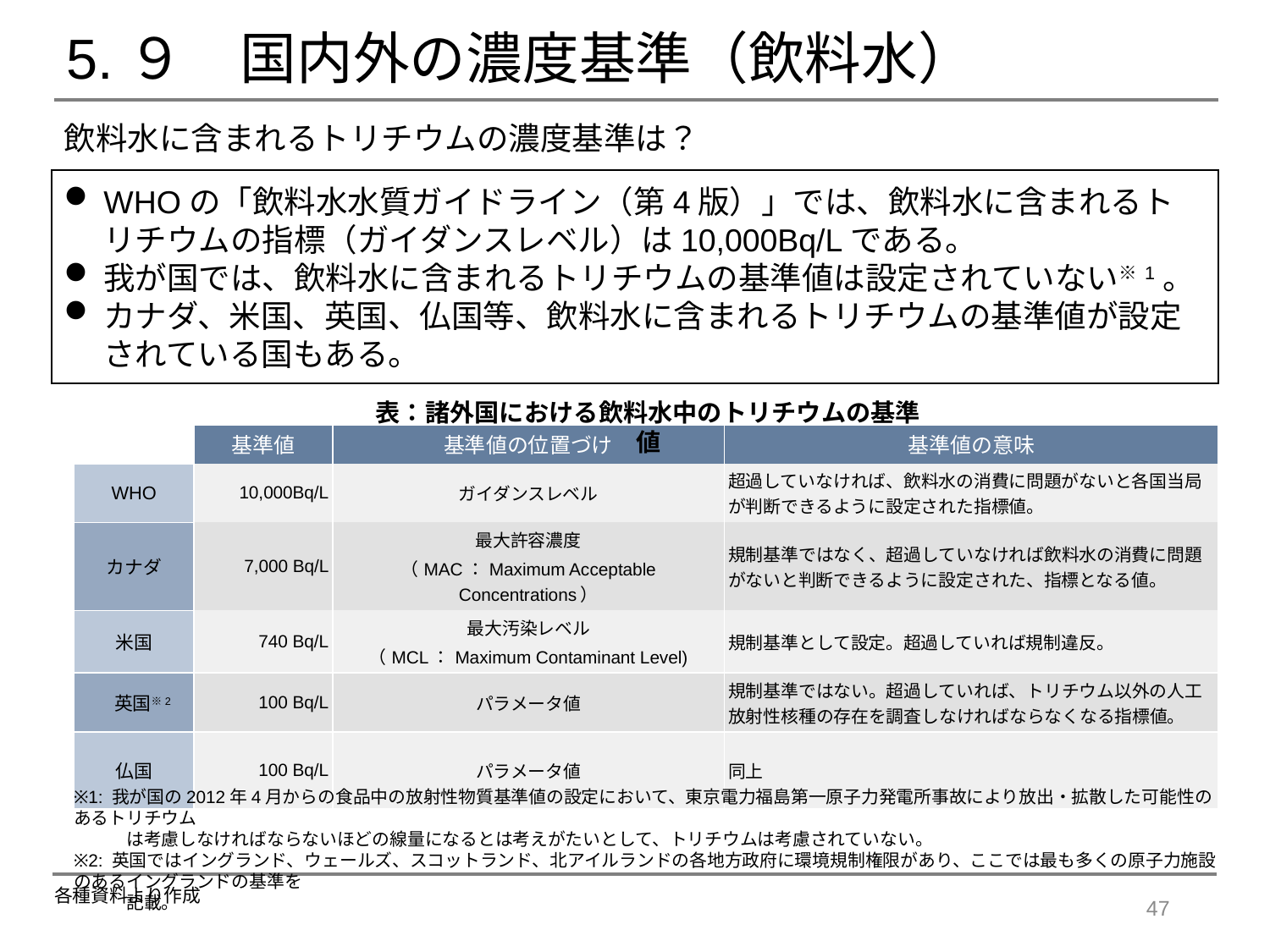

# 5.９　国内外の濃度基準（飲料水）
飲料水に含まれるトリチウムの濃度基準は？
WHOの「飲料水水質ガイドライン（第4版）」では、飲料水に含まれるトリチウムの指標（ガイダンスレベル）は10,000Bq/Lである。
我が国では、飲料水に含まれるトリチウムの基準値は設定されていない※1。
カナダ、米国、英国、仏国等、飲料水に含まれるトリチウムの基準値が設定されている国もある。
表：諸外国における飲料水中のトリチウムの基準値
|  | 基準値 | 基準値の位置づけ | 基準値の意味 |
| --- | --- | --- | --- |
| WHO | 10,000Bq/L | ガイダンスレベル | 超過していなければ、飲料水の消費に問題がないと各国当局が判断できるように設定された指標値。 |
| カナダ | 7,000 Bq/L | 最大許容濃度 （MAC：Maximum Acceptable Concentrations） | 規制基準ではなく、超過していなければ飲料水の消費に問題がないと判断できるように設定された、指標となる値。 |
| 米国 | 740 Bq/L | 最大汚染レベル （MCL：Maximum Contaminant Level) | 規制基準として設定。超過していれば規制違反。 |
| 英国※2 | 100 Bq/L | パラメータ値 | 規制基準ではない。超過していれば、トリチウム以外の人工放射性核種の存在を調査しなければならなくなる指標値。 |
| 仏国 | 100 Bq/L | パラメータ値 | 同上 |
※1: 我が国の2012年4月からの食品中の放射性物質基準値の設定において、東京電力福島第一原子力発電所事故により放出・拡散した可能性のあるトリチウム
　　　は考慮しなければならないほどの線量になるとは考えがたいとして、トリチウムは考慮されていない。
※2: 英国ではイングランド、ウェールズ、スコットランド、北アイルランドの各地方政府に環境規制権限があり、ここでは最も多くの原子力施設のあるイングランドの基準を
　　　記載。
各種資料より作成
47